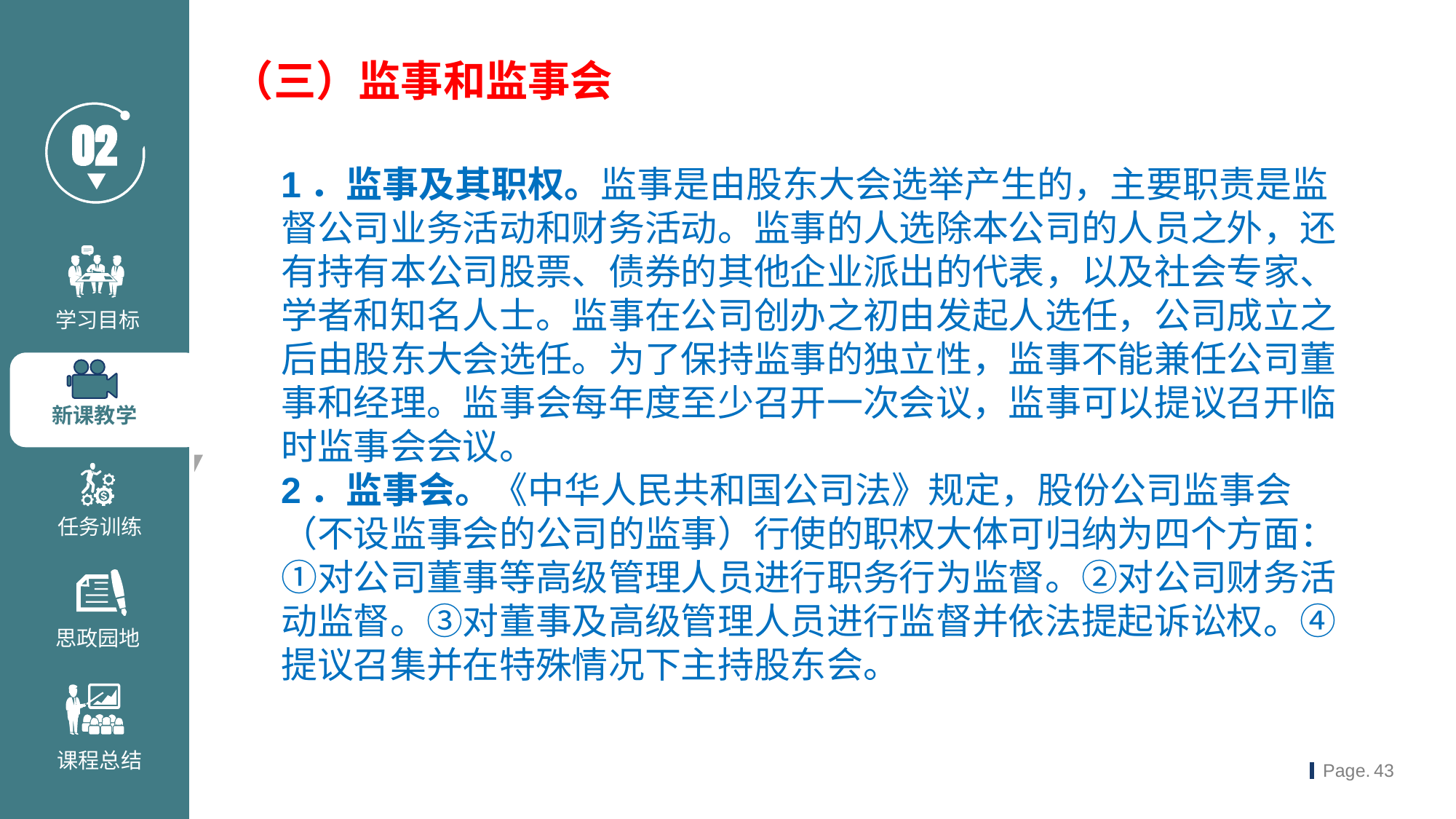

（三）监事和监事会
1．监事及其职权。监事是由股东大会选举产生的，主要职责是监督公司业务活动和财务活动。监事的人选除本公司的人员之外，还有持有本公司股票、债券的其他企业派出的代表，以及社会专家、学者和知名人士。监事在公司创办之初由发起人选任，公司成立之后由股东大会选任。为了保持监事的独立性，监事不能兼任公司董事和经理。监事会每年度至少召开一次会议，监事可以提议召开临时监事会会议。
2．监事会。《中华人民共和国公司法》规定，股份公司监事会（不设监事会的公司的监事）行使的职权大体可归纳为四个方面：①对公司董事等高级管理人员进行职务行为监督。②对公司财务活动监督。③对董事及高级管理人员进行监督并依法提起诉讼权。④提议召集并在特殊情况下主持股东会。